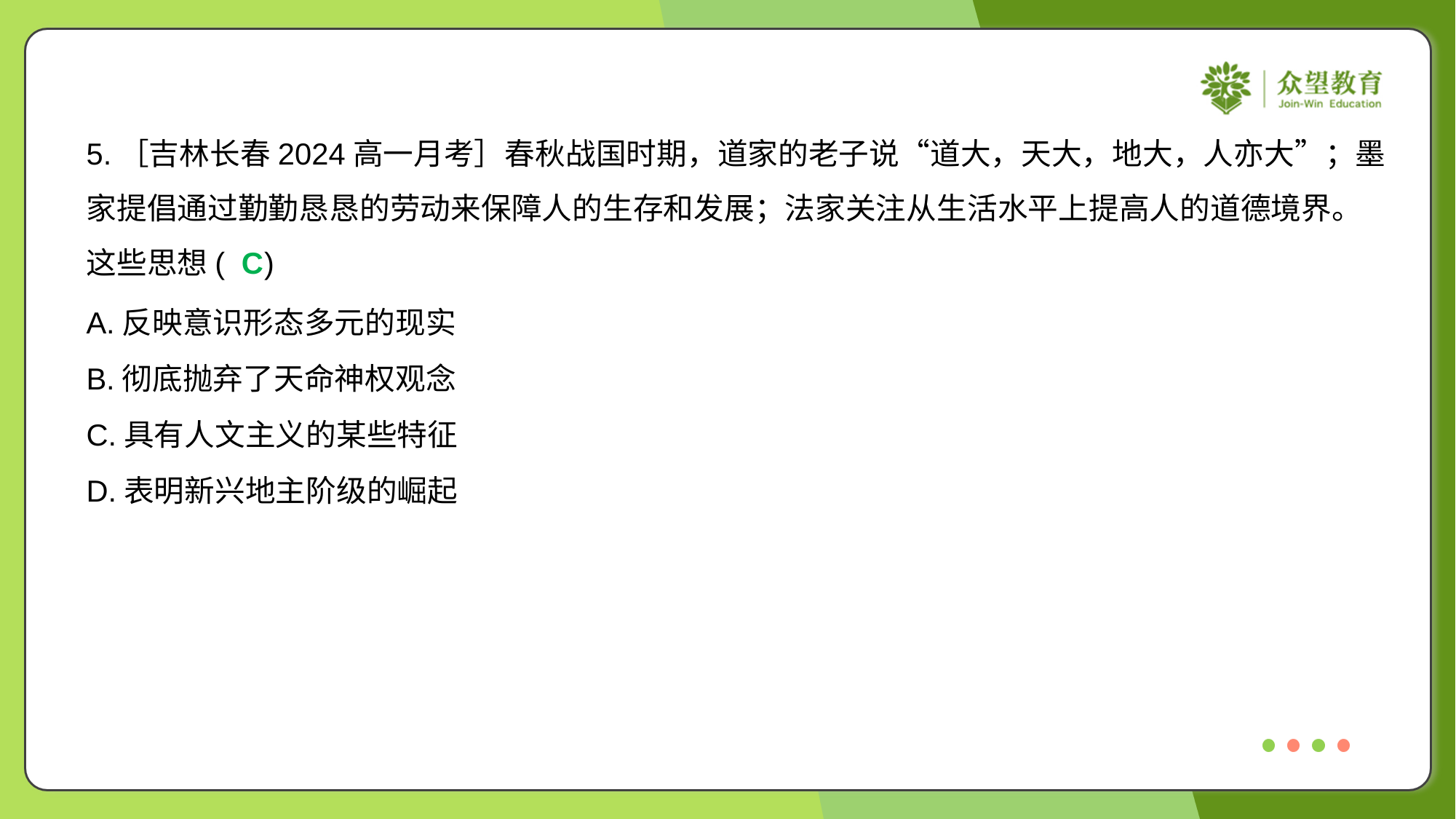

5.［吉林长春2024高一月考］春秋战国时期，道家的老子说“道大，天大，地大，人亦大”；墨
家提倡通过勤勤恳恳的劳动来保障人的生存和发展；法家关注从生活水平上提高人的道德境界。
这些思想(     )
C
A.反映意识形态多元的现实
B.彻底抛弃了天命神权观念
C.具有人文主义的某些特征
D.表明新兴地主阶级的崛起